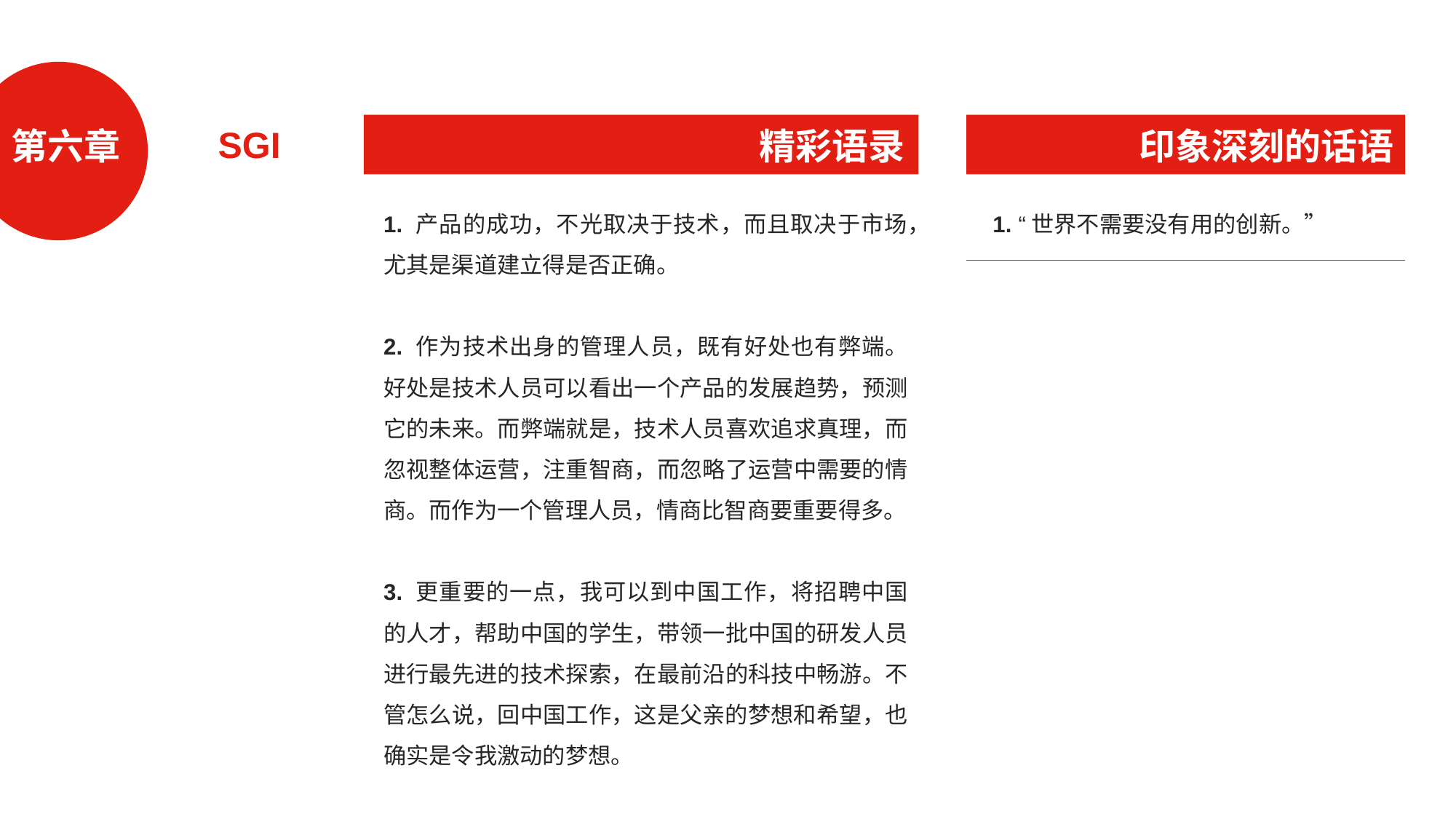

SGI
第六章
精彩语录
印象深刻的话语
1. 产品的成功，不光取决于技术，而且取决于市场，尤其是渠道建立得是否正确。

2. 作为技术出身的管理人员，既有好处也有弊端。好处是技术人员可以看出一个产品的发展趋势，预测它的未来。而弊端就是，技术人员喜欢追求真理，而忽视整体运营，注重智商，而忽略了运营中需要的情商。而作为一个管理人员，情商比智商要重要得多。

3. 更重要的一点，我可以到中国工作，将招聘中国的人才，帮助中国的学生，带领一批中国的研发人员进行最先进的技术探索，在最前沿的科技中畅游。不管怎么说，回中国工作，这是父亲的梦想和希望，也确实是令我激动的梦想。
1. “世界不需要没有用的创新。”